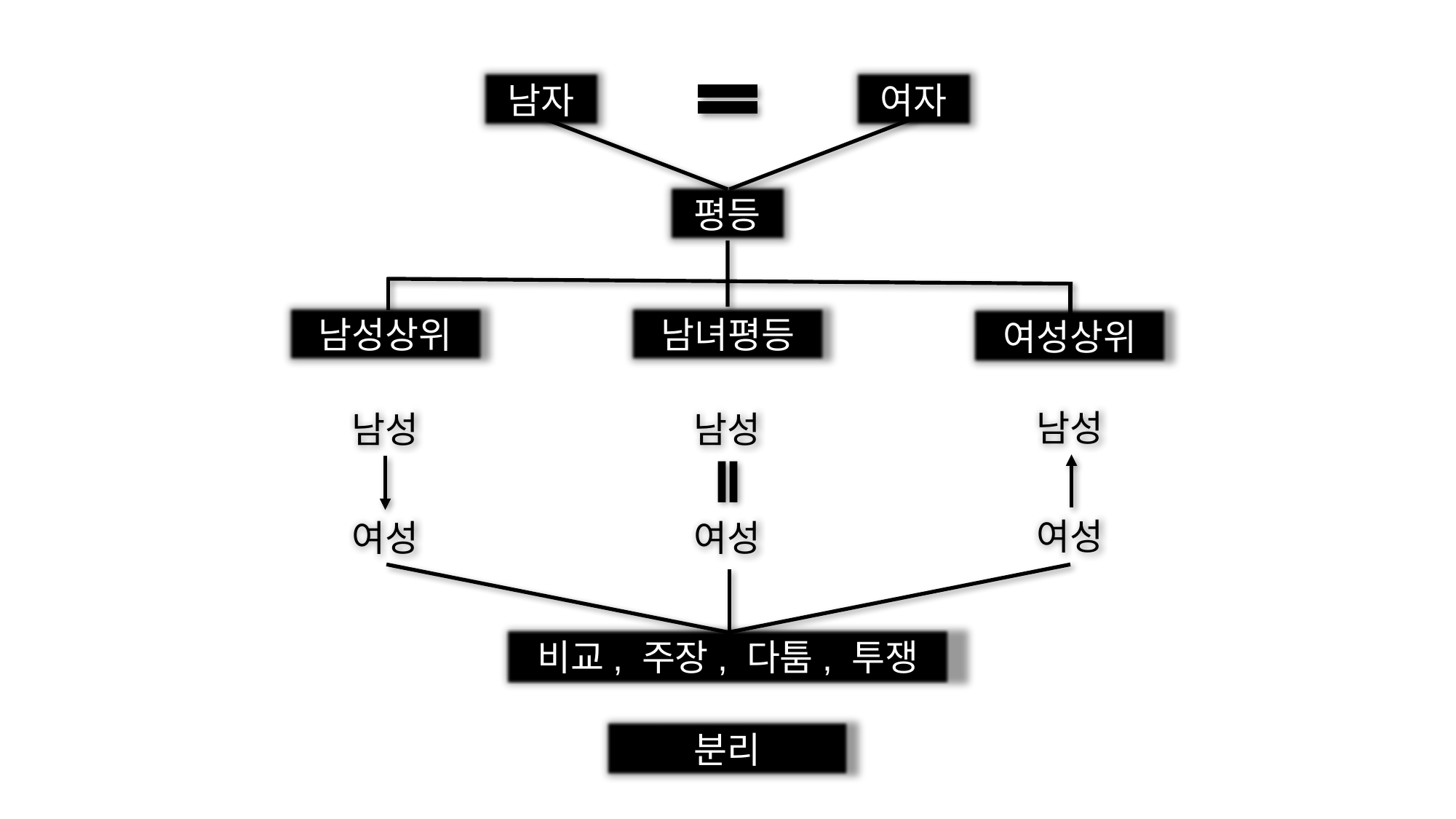

남자
여자

평등
남성상위
남녀평등
여성상위
남성
남성
남성

여성
여성
여성
비교, 주장, 다툼, 투쟁
분리